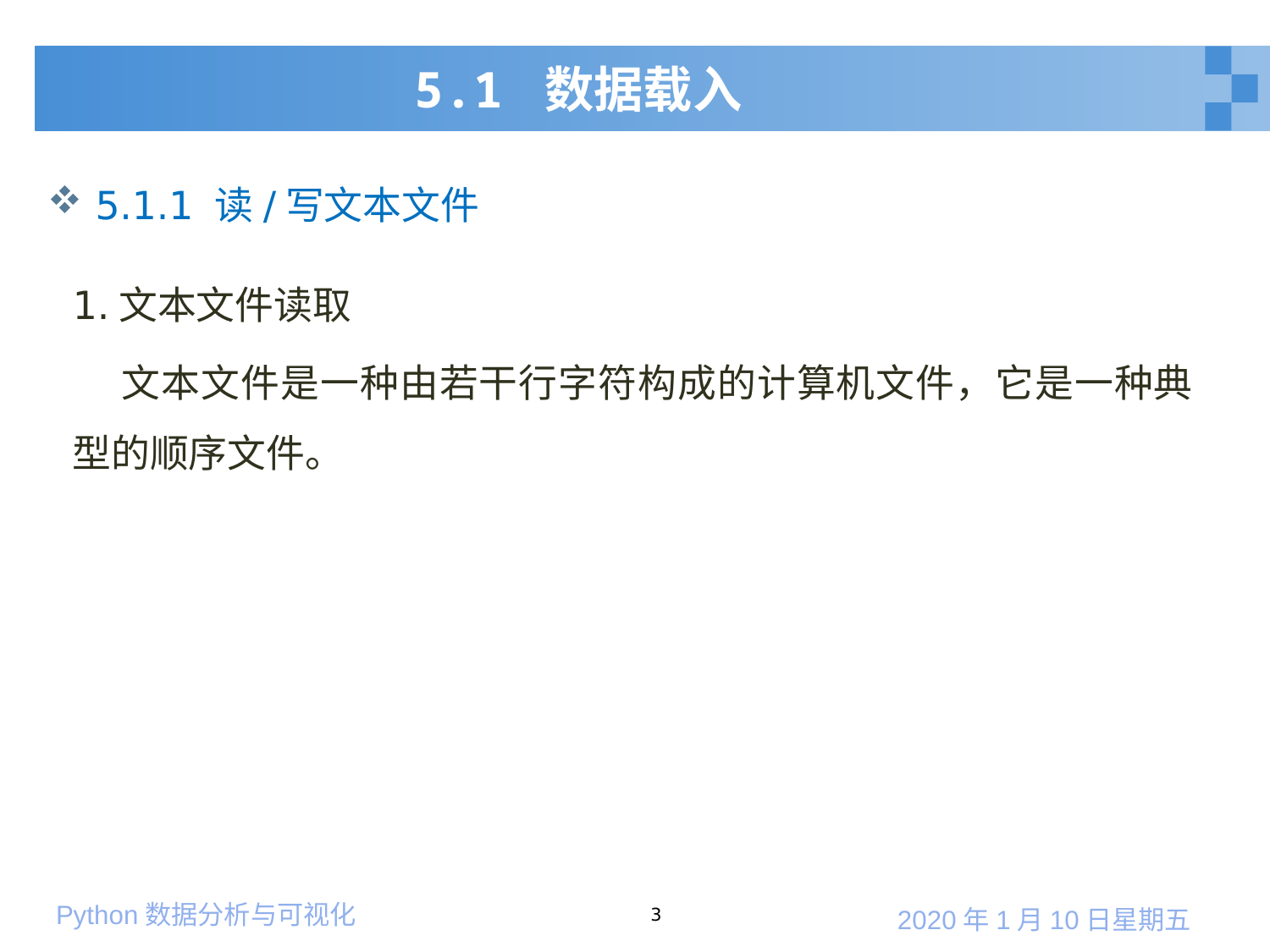

# 5.1 数据载入
5.1.1 读/写文本文件
1.文本文件读取
    文本文件是一种由若干行字符构成的计算机文件，它是一种典型的顺序文件。
3
2020年1月10日星期五